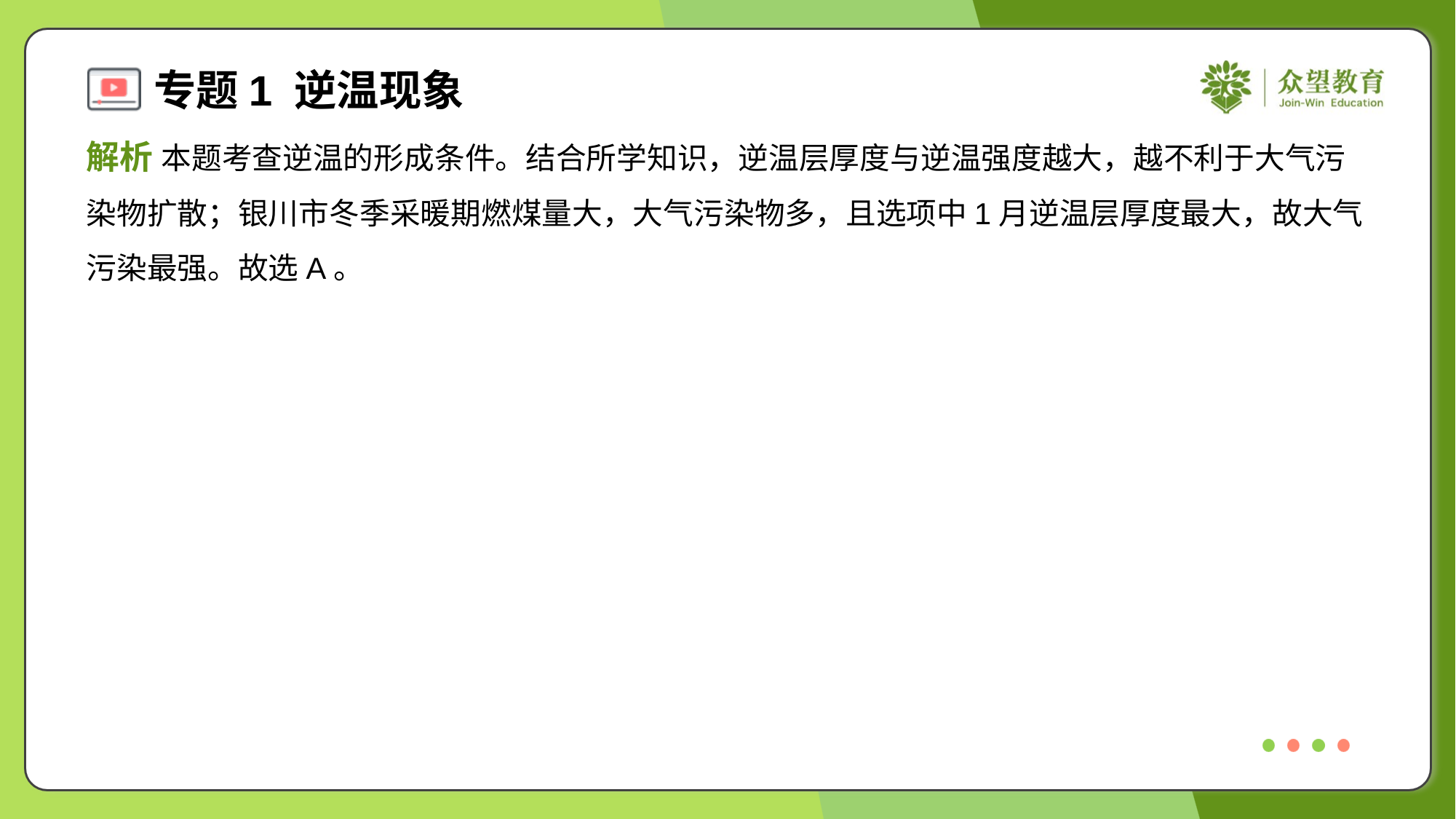

解析 本题考查逆温的形成条件。结合所学知识，逆温层厚度与逆温强度越大，越不利于大气污
染物扩散；银川市冬季采暖期燃煤量大，大气污染物多，且选项中1月逆温层厚度最大，故大气
污染最强。故选A。